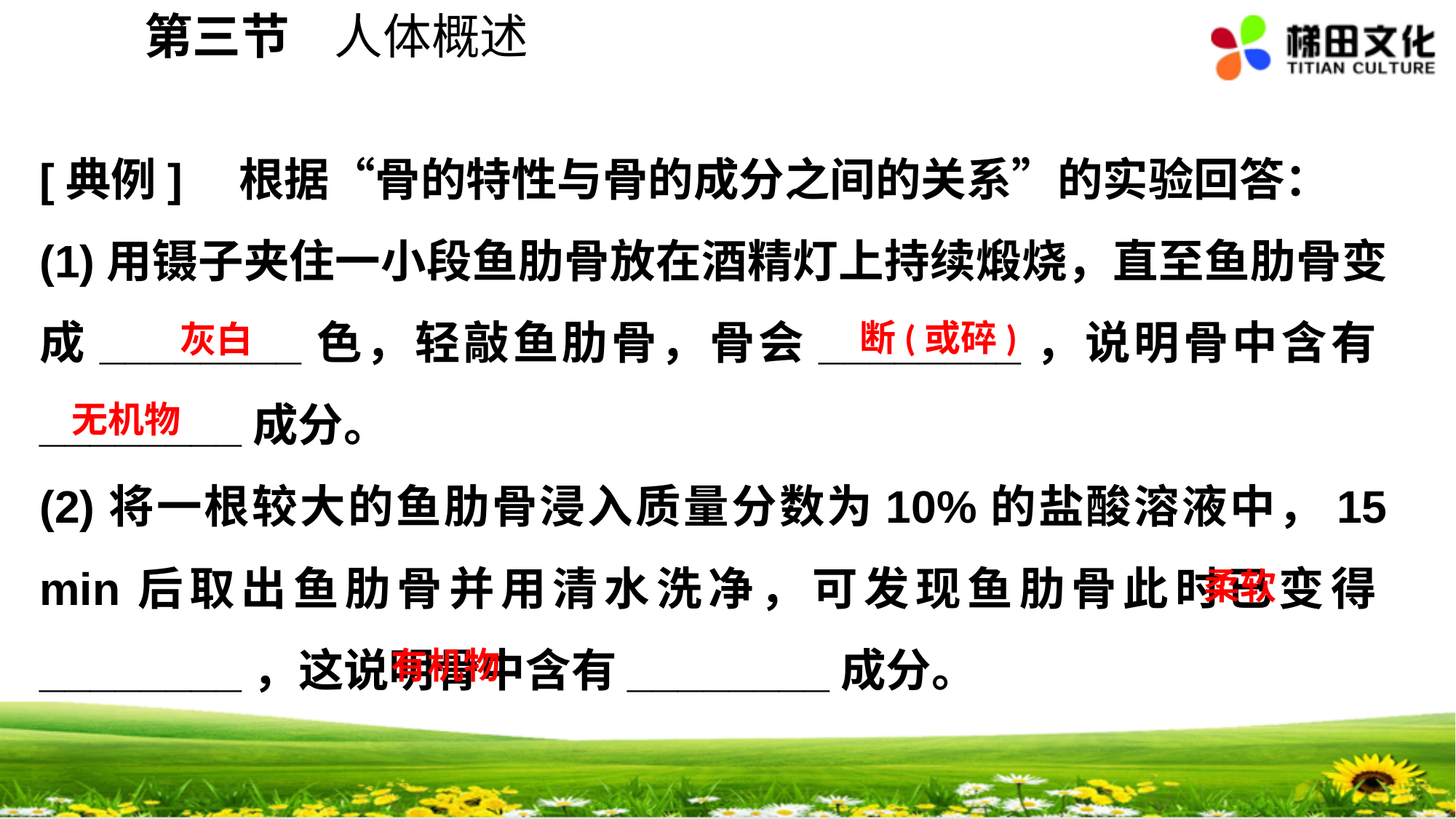

第三节    人体概述
[典例]　根据“骨的特性与骨的成分之间的关系”的实验回答：
(1)用镊子夹住一小段鱼肋骨放在酒精灯上持续煅烧，直至鱼肋骨变成________色，轻敲鱼肋骨，骨会________，说明骨中含有________成分。
(2)将一根较大的鱼肋骨浸入质量分数为10%的盐酸溶液中，15 min后取出鱼肋骨并用清水洗净，可发现鱼肋骨此时已变得________，这说明骨中含有________成分。
断(或碎)
灰白
无机物
柔软
有机物